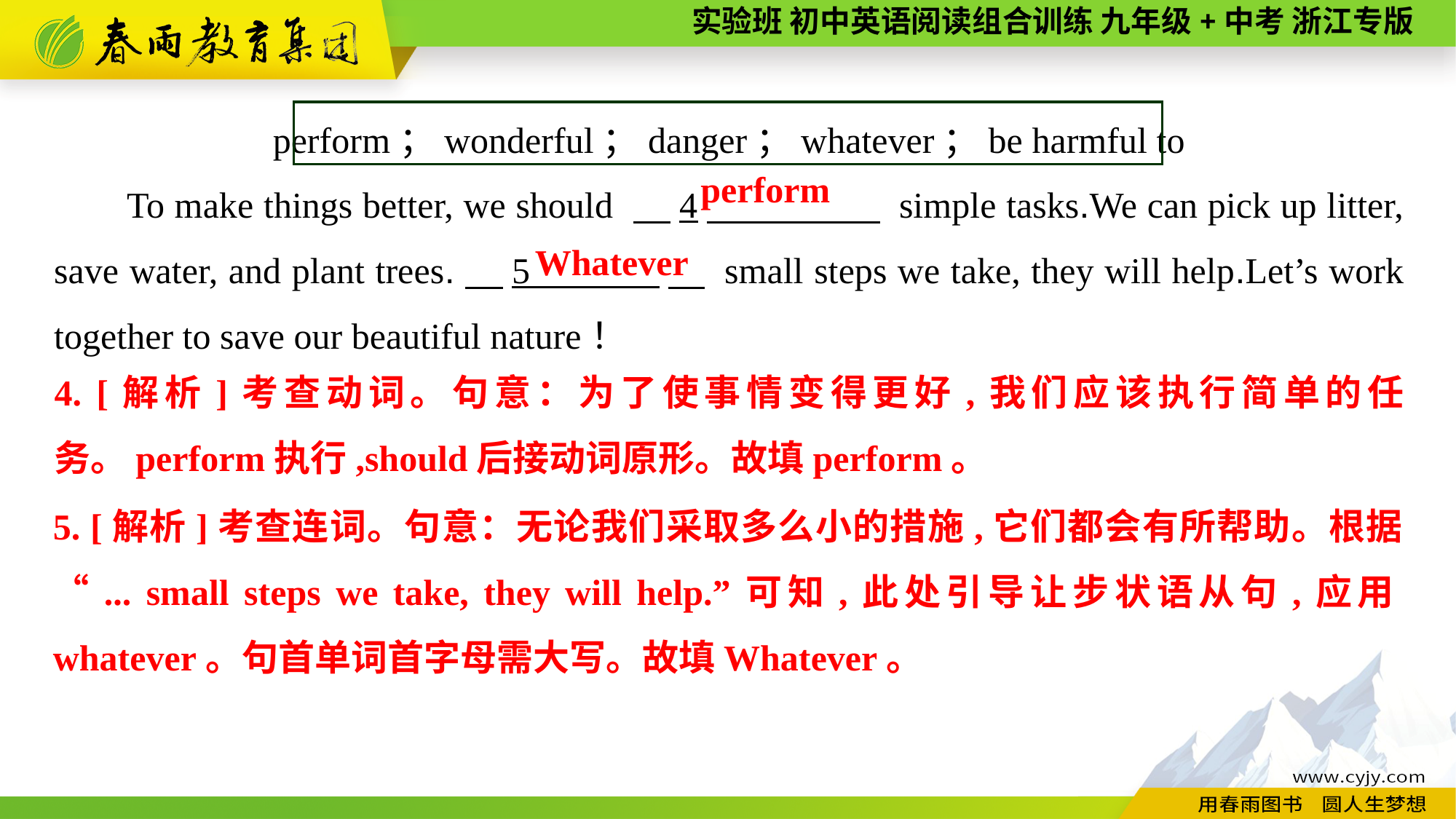

perform；wonderful；danger；whatever；be harmful to
To make things better, we should 　4　                simple tasks.We can pick up litter, save water, and plant trees.　5            　 small steps we take, they will help.Let’s work together to save our beautiful nature！

 perform
Whatever
4. [解析]考查动词。句意：为了使事情变得更好,我们应该执行简单的任务。perform执行,should后接动词原形。故填perform。
5. [解析]考查连词。句意：无论我们采取多么小的措施,它们都会有所帮助。根据“... small steps we take, they will help.”可知,此处引导让步状语从句,应用whatever。句首单词首字母需大写。故填Whatever。